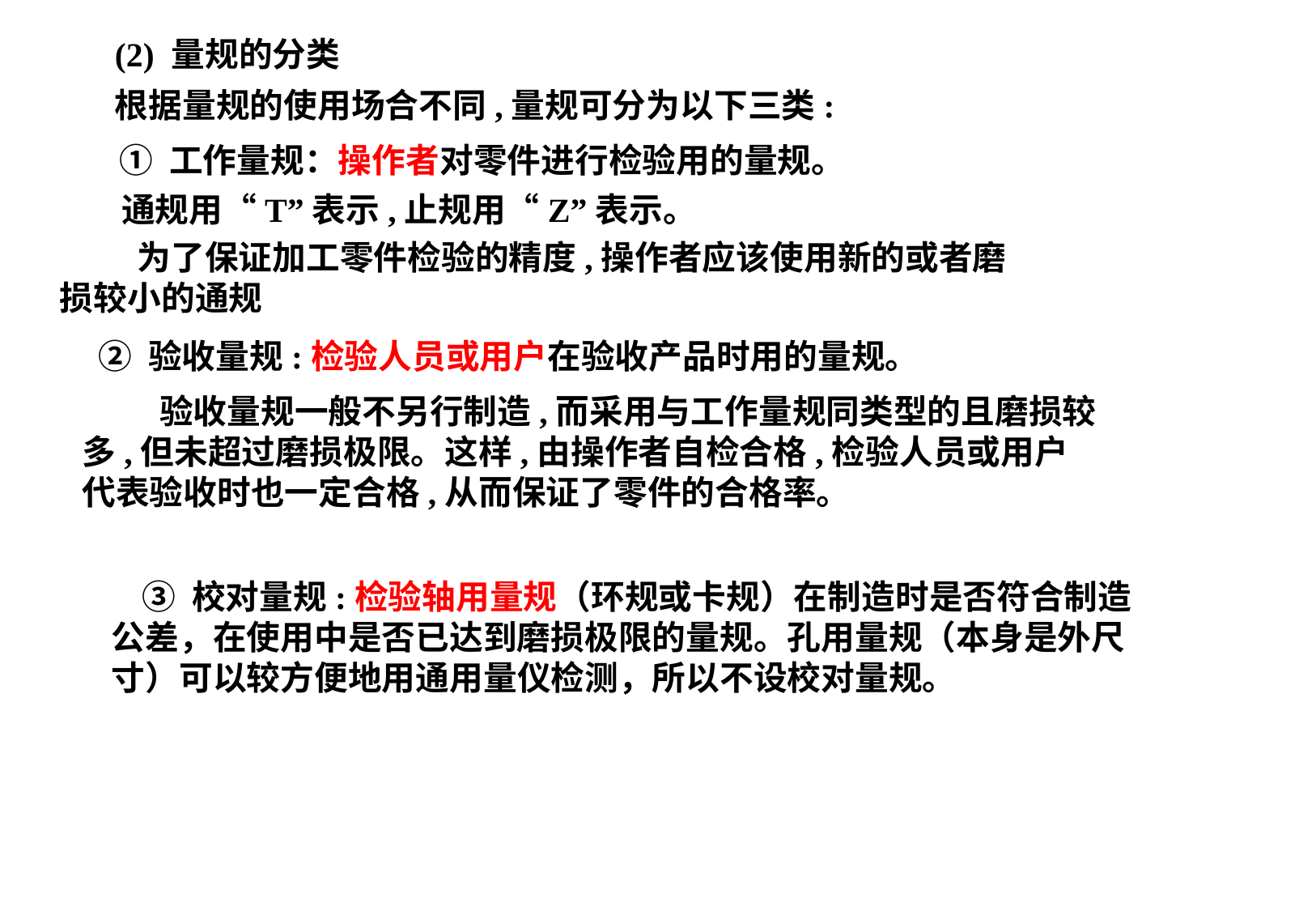

(2) 量规的分类
52
根据量规的使用场合不同,量规可分为以下三类:
① 工作量规：操作者对零件进行检验用的量规。
通规用“T”表示,止规用“Z”表示。
         为了保证加工零件检验的精度,操作者应该使用新的或者磨损较小的通规
    ② 验收量规:检验人员或用户在验收产品时用的量规。
         验收量规一般不另行制造,而采用与工作量规同类型的且磨损较多,但未超过磨损极限。这样,由操作者自检合格,检验人员或用户代表验收时也一定合格,从而保证了零件的合格率。
    ③ 校对量规:检验轴用量规（环规或卡规）在制造时是否符合制造公差，在使用中是否已达到磨损极限的量规。孔用量规（本身是外尺寸）可以较方便地用通用量仪检测，所以不设校对量规。